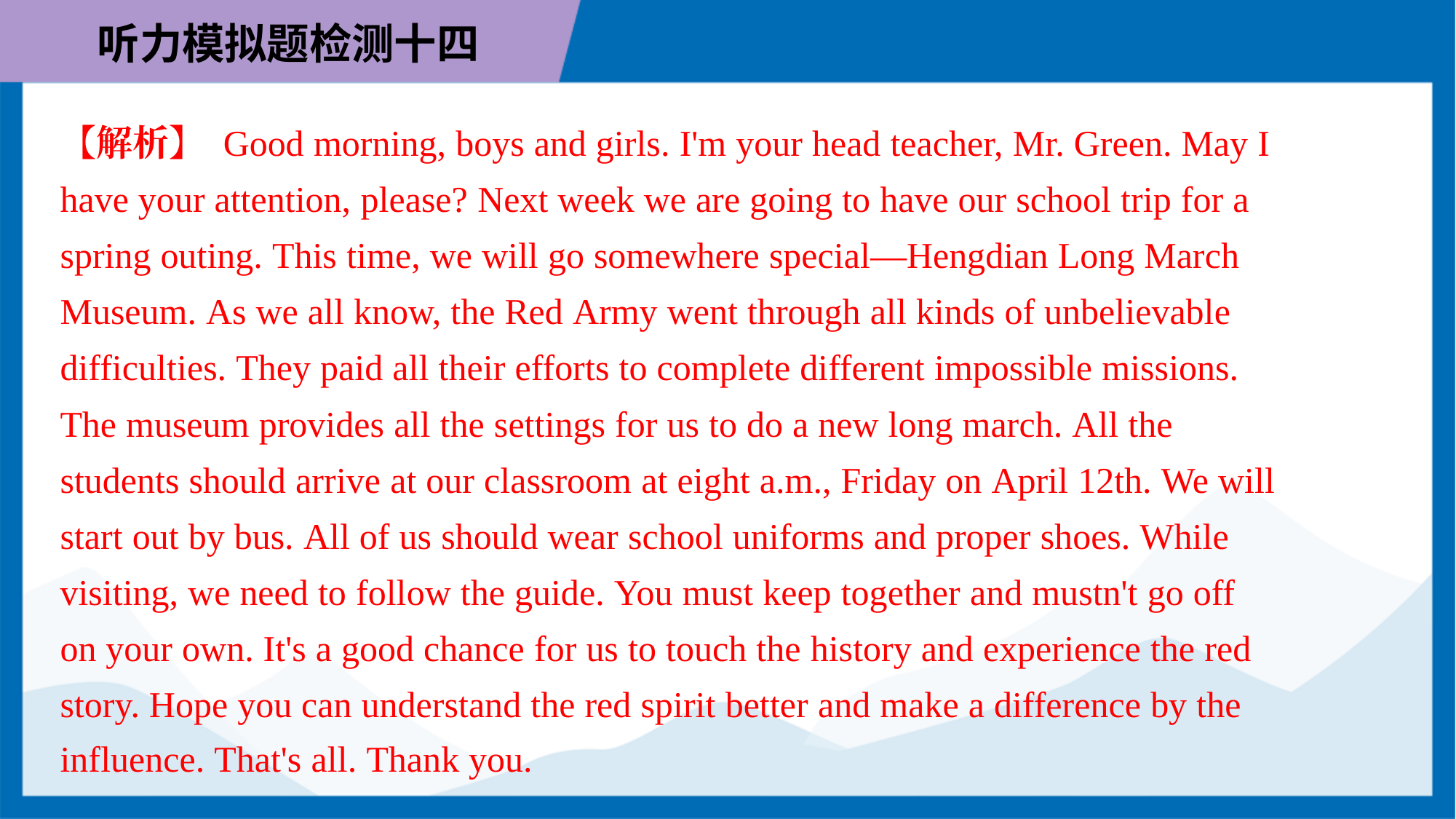

【解析】 Good morning, boys and girls. I'm your head teacher, Mr. Green. May I
have your attention, please? Next week we are going to have our school trip for a
spring outing. This time, we will go somewhere special—Hengdian Long March
Museum. As we all know, the Red Army went through all kinds of unbelievable
difficulties. They paid all their efforts to complete different impossible missions.
The museum provides all the settings for us to do a new long march. All the
students should arrive at our classroom at eight a.m., Friday on April 12th. We will
start out by bus. All of us should wear school uniforms and proper shoes. While
visiting, we need to follow the guide. You must keep together and mustn't go off
on your own. It's a good chance for us to touch the history and experience the red
story. Hope you can understand the red spirit better and make a difference by the
influence. That's all. Thank you.